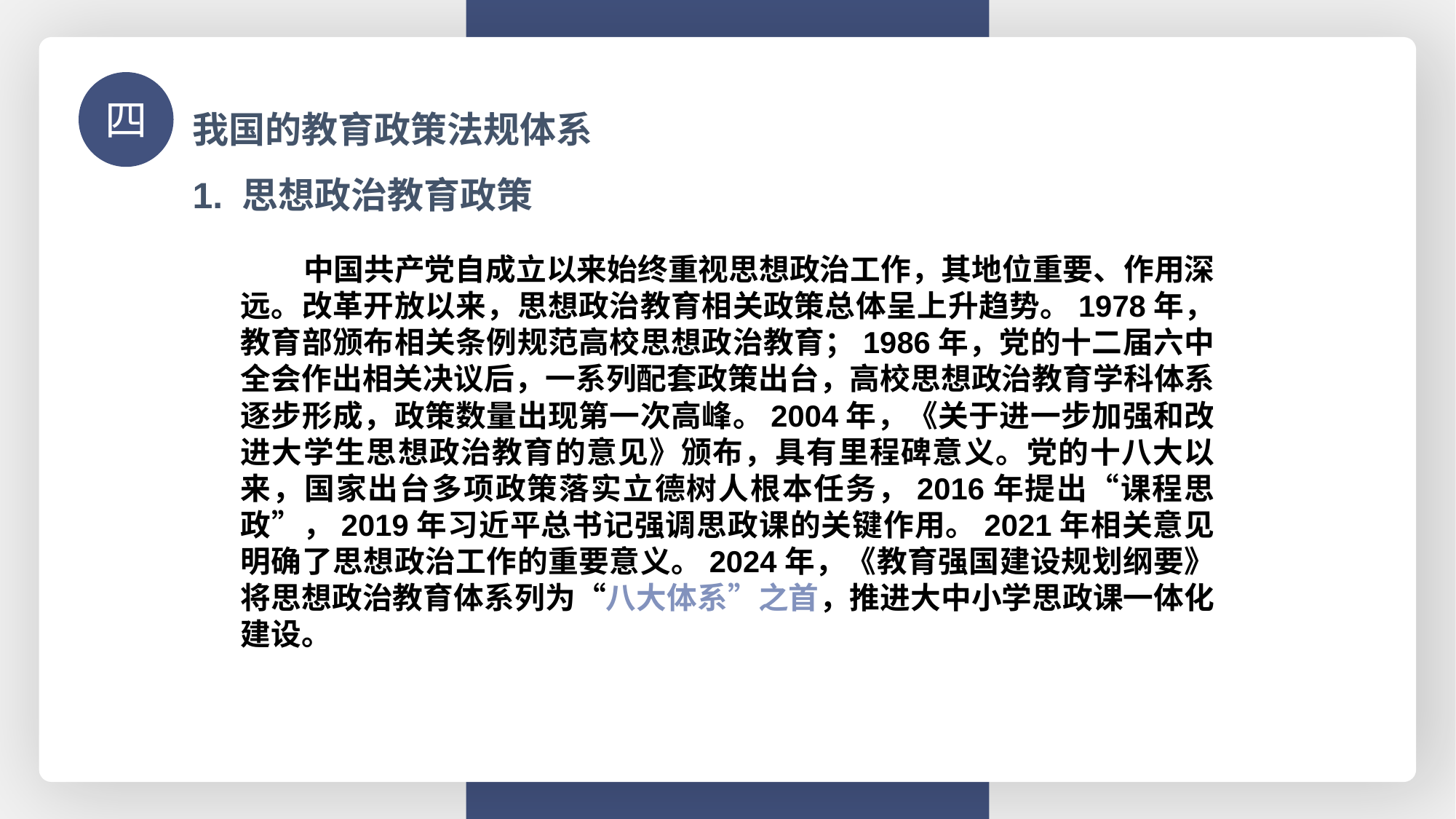

我国的教育政策法规体系
四
1. 思想政治教育政策
        中国共产党自成立以来始终重视思想政治工作，其地位重要、作用深远。改革开放以来，思想政治教育相关政策总体呈上升趋势。1978年，教育部颁布相关条例规范高校思想政治教育；1986年，党的十二届六中全会作出相关决议后，一系列配套政策出台，高校思想政治教育学科体系逐步形成，政策数量出现第一次高峰。2004年，《关于进一步加强和改进大学生思想政治教育的意见》颁布，具有里程碑意义。党的十八大以来，国家出台多项政策落实立德树人根本任务，2016年提出“课程思政”，2019年习近平总书记强调思政课的关键作用。2021年相关意见明确了思想政治工作的重要意义。2024年，《教育强国建设规划纲要》将思想政治教育体系列为“八大体系”之首，推进大中小学思政课一体化建设。